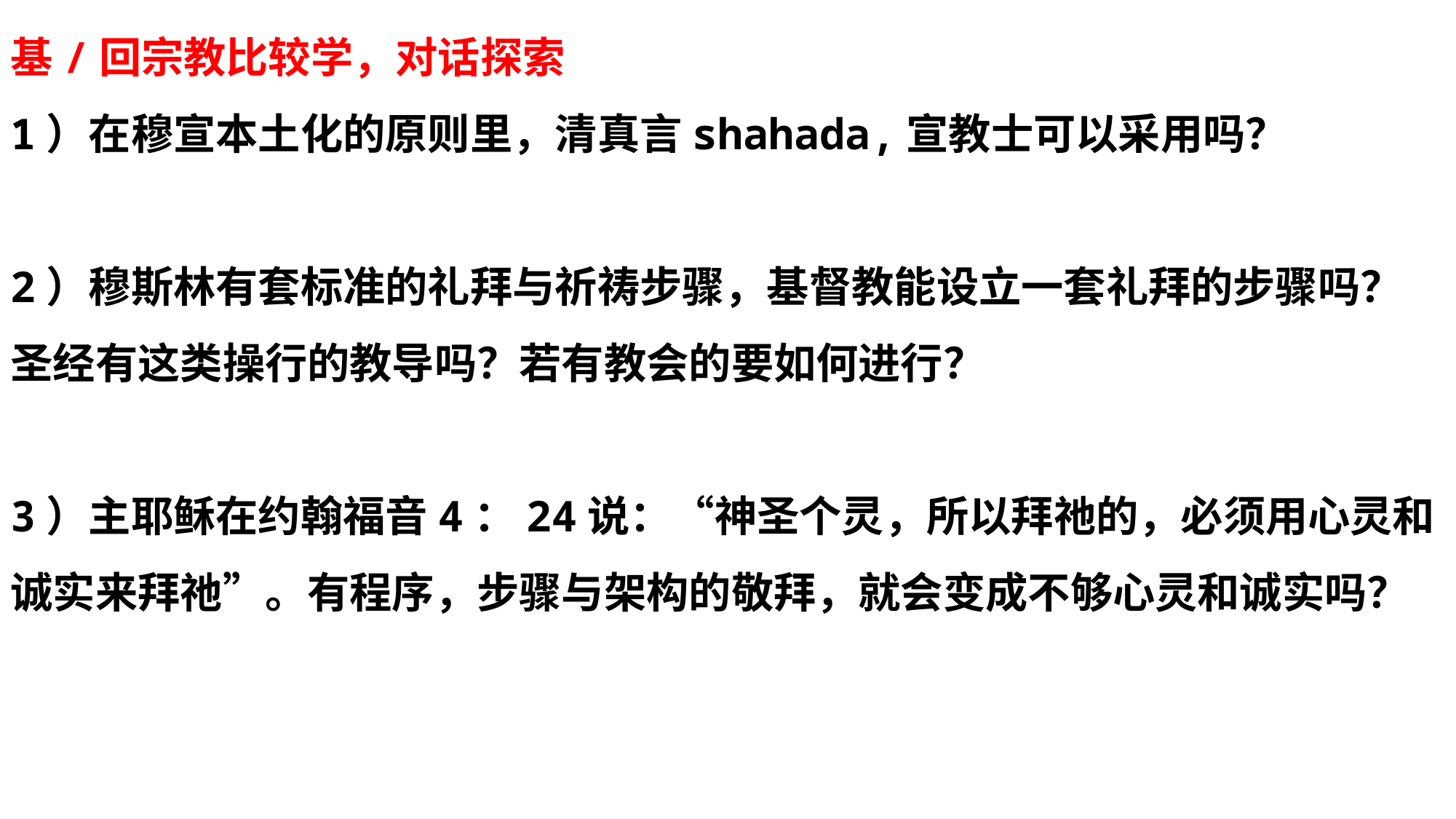

基/回宗教比较学，对话探索
1）在穆宣本土化的原则里，清真言shahada,宣教士可以采用吗？

2）穆斯林有套标准的礼拜与祈祷步骤，基督教能设立一套礼拜的步骤吗？圣经有这类操行的教导吗？若有教会的要如何进行？

3）主耶稣在约翰福音4：24说：“神圣个灵，所以拜祂的，必须用心灵和诚实来拜祂”。有程序，步骤与架构的敬拜，就会变成不够心灵和诚实吗？